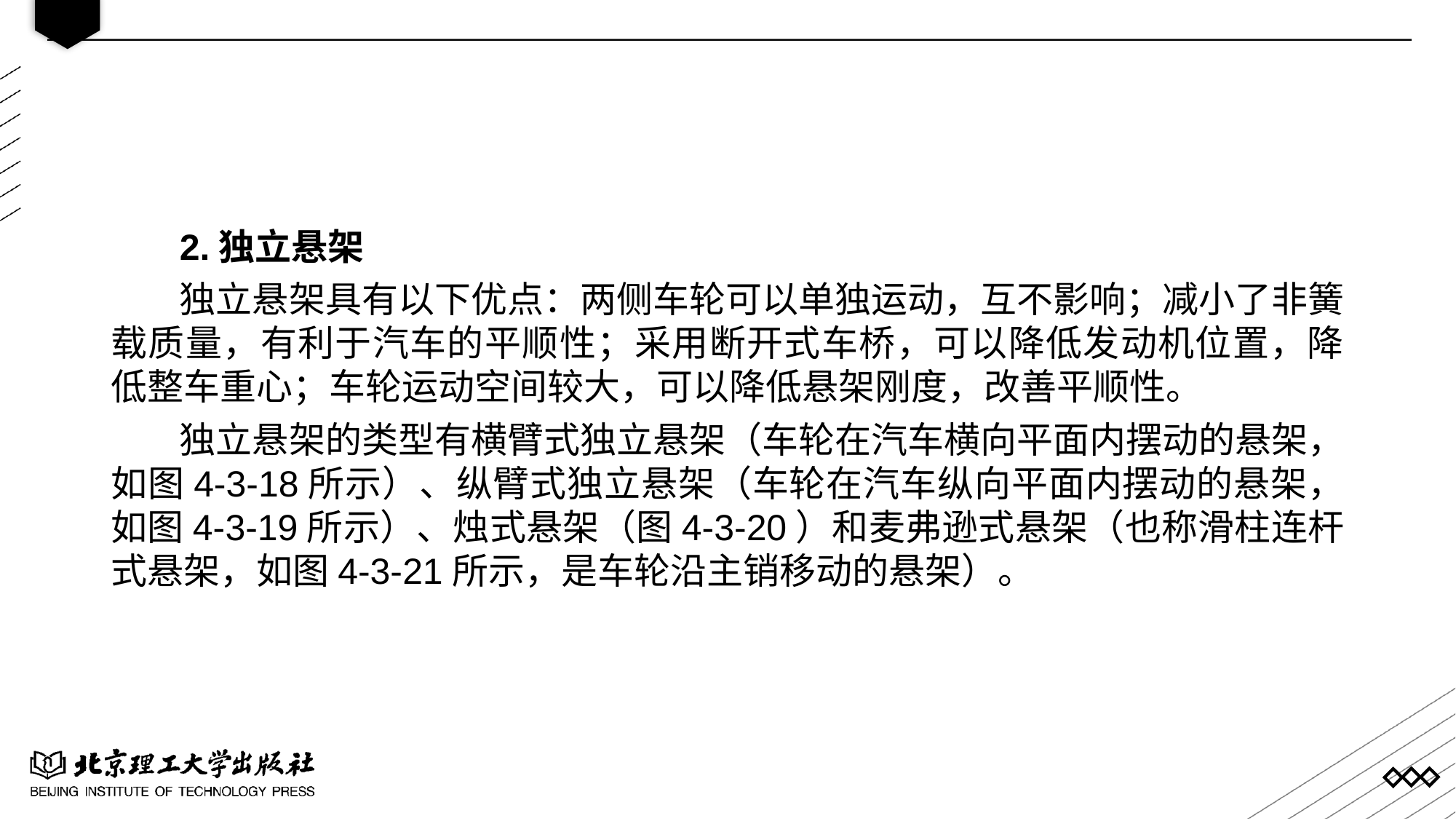

2.独立悬架
独立悬架具有以下优点：两侧车轮可以单独运动，互不影响；减小了非簧载质量，有利于汽车的平顺性；采用断开式车桥，可以降低发动机位置，降低整车重心；车轮运动空间较大，可以降低悬架刚度，改善平顺性。
独立悬架的类型有横臂式独立悬架（车轮在汽车横向平面内摆动的悬架，如图4-3-18所示）、纵臂式独立悬架（车轮在汽车纵向平面内摆动的悬架，如图4-3-19所示）、烛式悬架（图4-3-20）和麦弗逊式悬架（也称滑柱连杆式悬架，如图4-3-21所示，是车轮沿主销移动的悬架）。